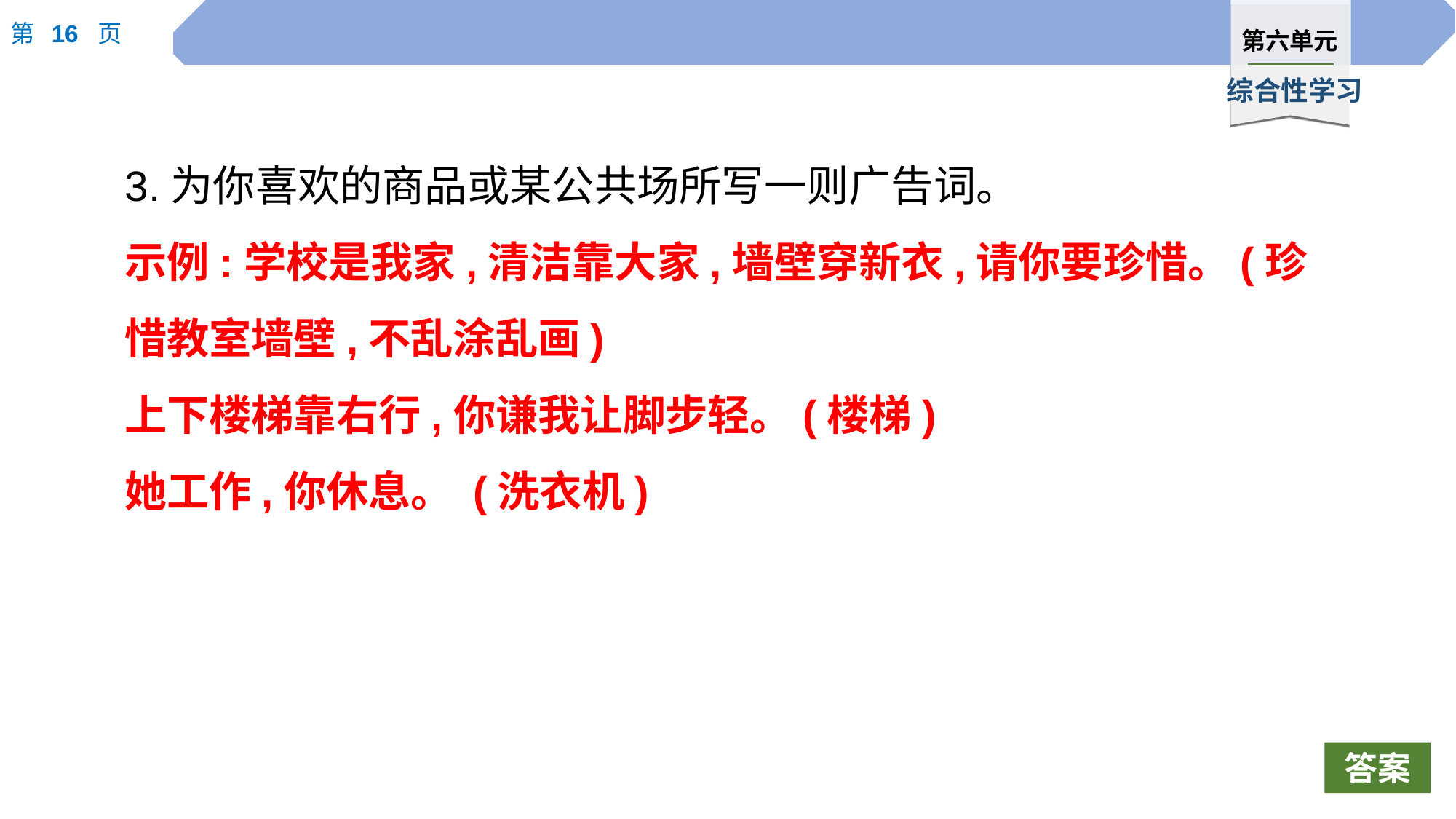

3.为你喜欢的商品或某公共场所写一则广告词。
示例:学校是我家,清洁靠大家,墙壁穿新衣,请你要珍惜。(珍惜教室墙壁,不乱涂乱画)
上下楼梯靠右行,你谦我让脚步轻。(楼梯)
她工作,你休息。 (洗衣机)
答案